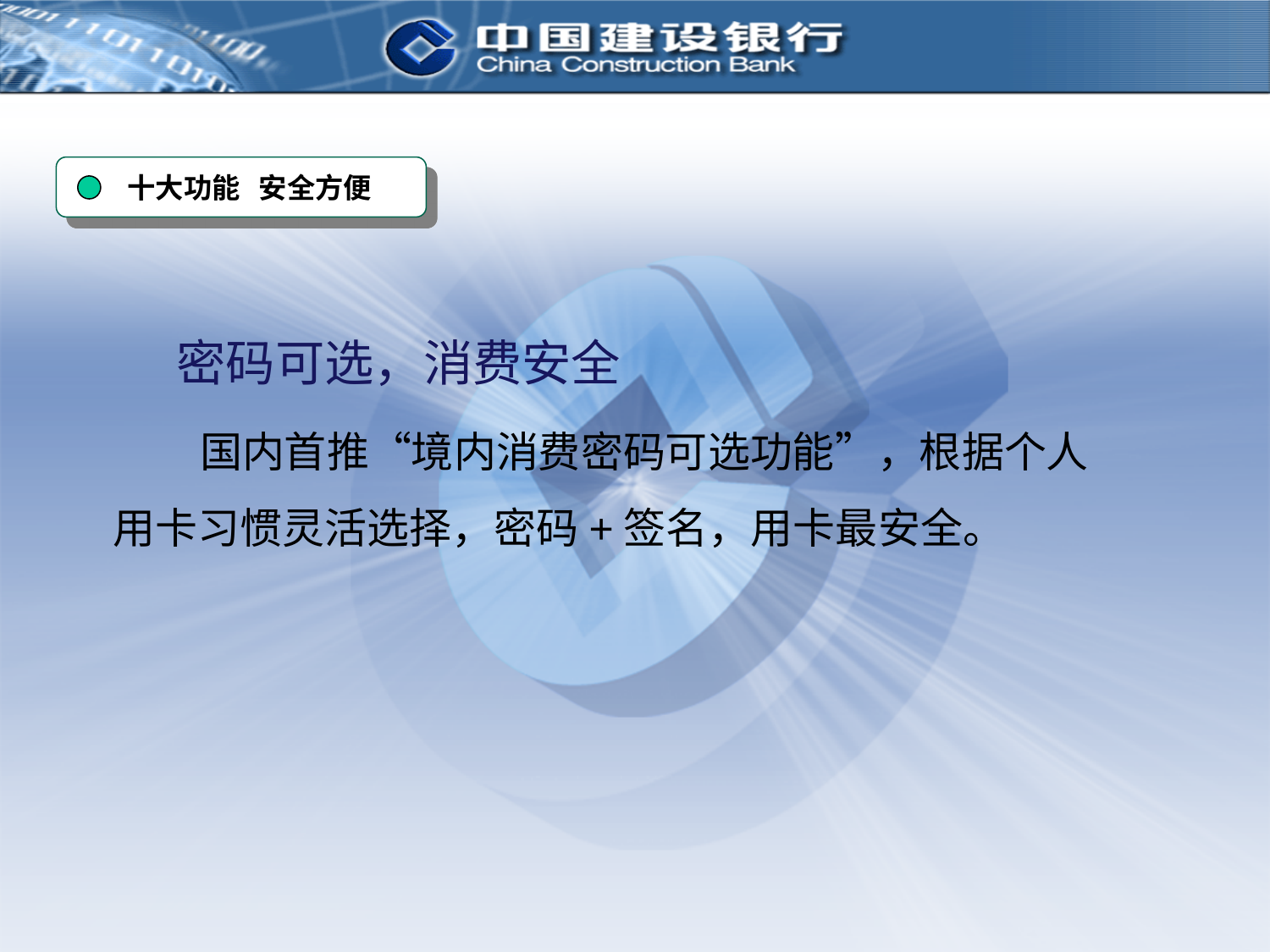

十大功能   安全方便

密码可选，消费安全
国内首推“境内消费密码可选功能”，根据个人用卡习惯灵活选择，密码+签名，用卡最安全。